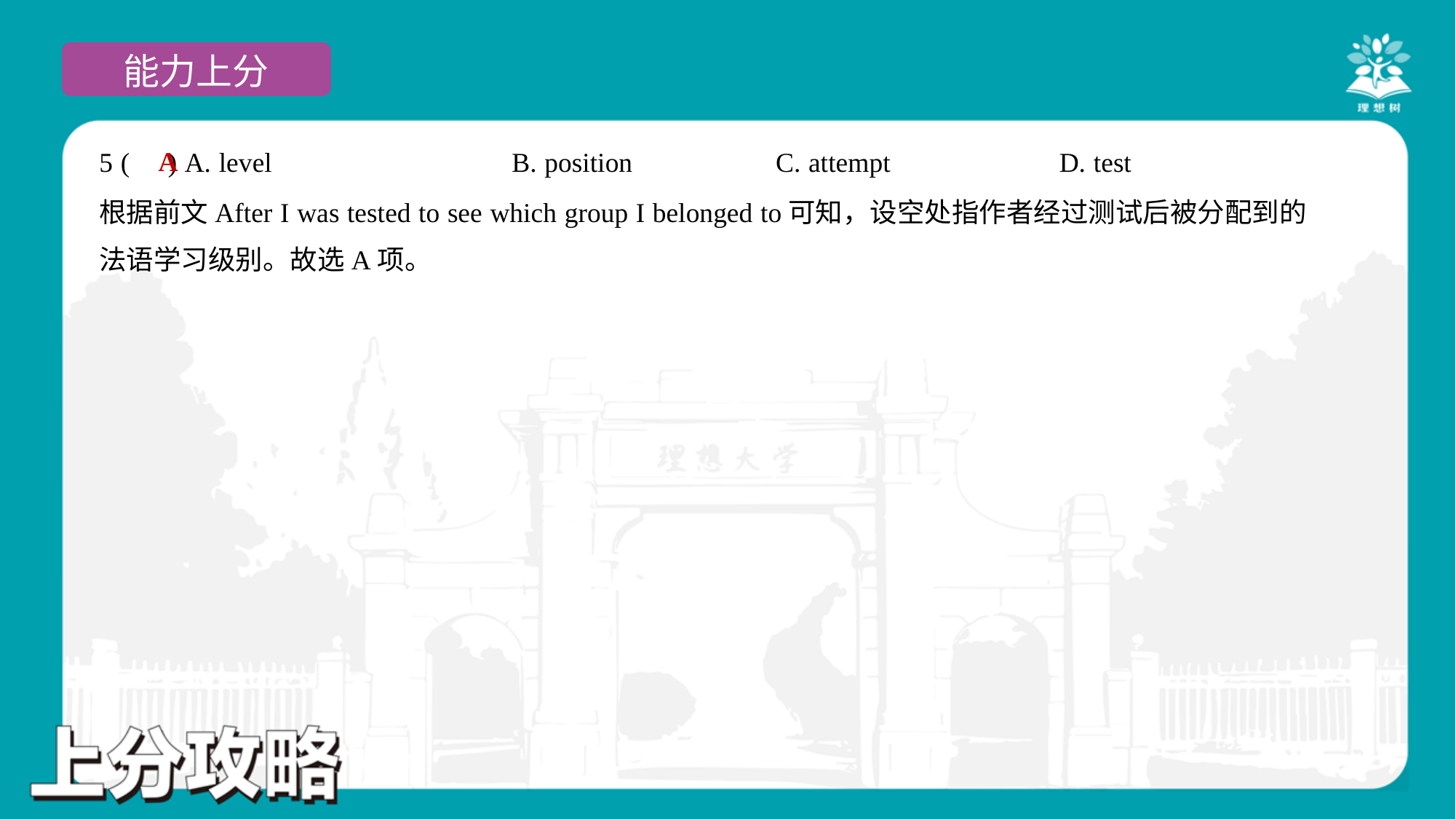

A
5 (     ) A. level	B. position	C. attempt	D. test
根据前文After I was tested to see which group I belonged to可知，设空处指作者经过测试后被分配到的
法语学习级别。故选A项。